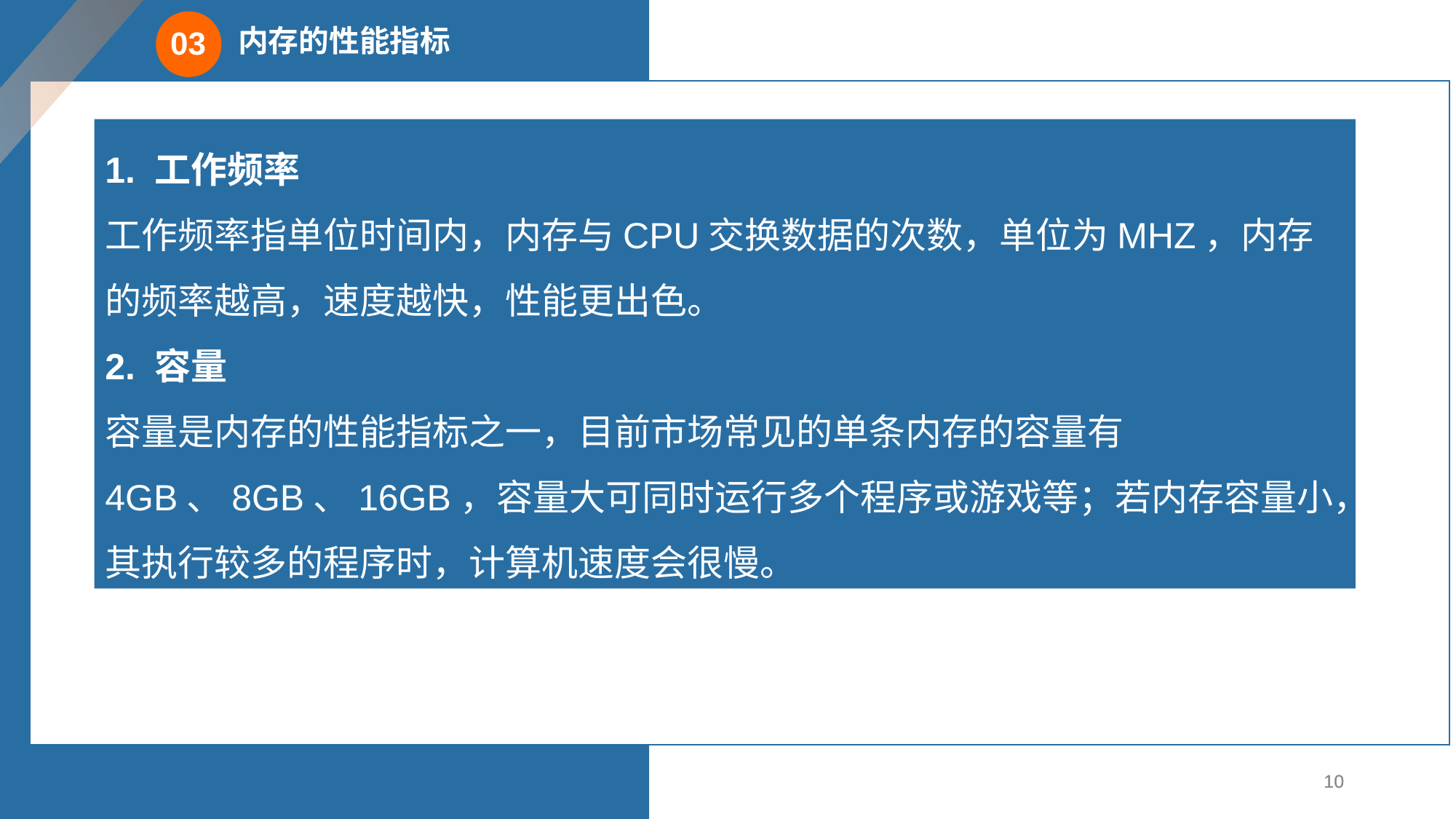

内存的性能指标
03
1. 工作频率
工作频率指单位时间内，内存与CPU交换数据的次数，单位为MHZ，内存的频率越高，速度越快，性能更出色。
2. 容量
容量是内存的性能指标之一，目前市场常见的单条内存的容量有4GB、8GB、16GB，容量大可同时运行多个程序或游戏等；若内存容量小，其执行较多的程序时，计算机速度会很慢。